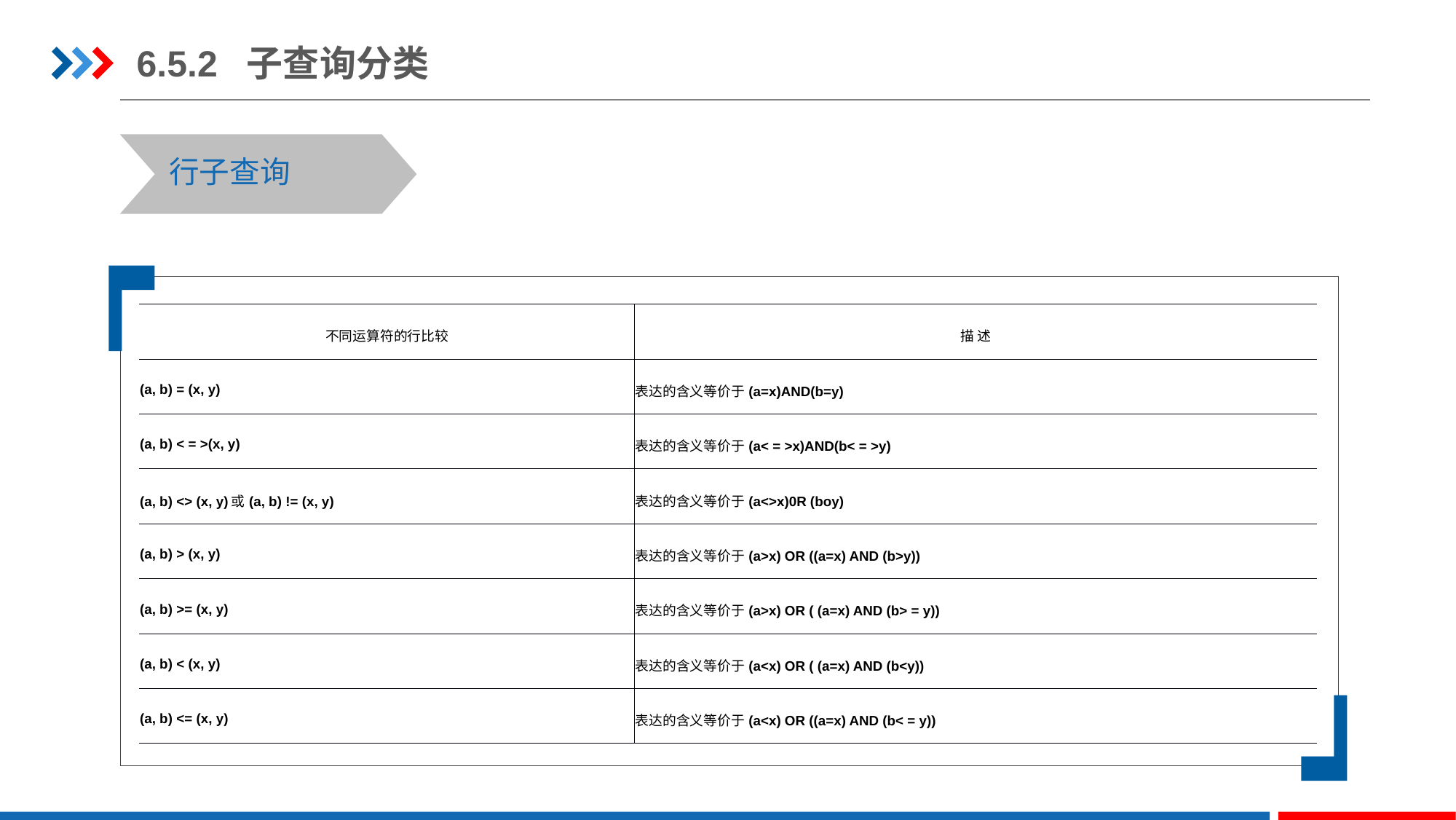

6.5.2  子查询分类

行子查询

单击此处添加文本具体内容
| 不同运算符的行比较 | 描 述 |
| --- | --- |
| (a, b) = (x, y) | 表达的含义等价于(a=x)AND(b=y) |
| (a, b) < = >(x, y) | 表达的含义等价于(a< = >x)AND(b< = >y) |
| (a, b) <> (x, y)或(a, b) != (x, y) | 表达的含义等价于(a<>x)0R (boy) |
| (a, b) > (x, y) | 表达的含义等价于(a>x) OR ((a=x) AND (b>y)) |
| (a, b) >= (x, y) | 表达的含义等价于(a>x) OR ( (a=x) AND (b> = y)) |
| (a, b) < (x, y) | 表达的含义等价于(a<x) OR ( (a=x) AND (b<y)) |
| (a, b) <= (x, y) | 表达的含义等价于(a<x) OR ((a=x) AND (b< = y)) |